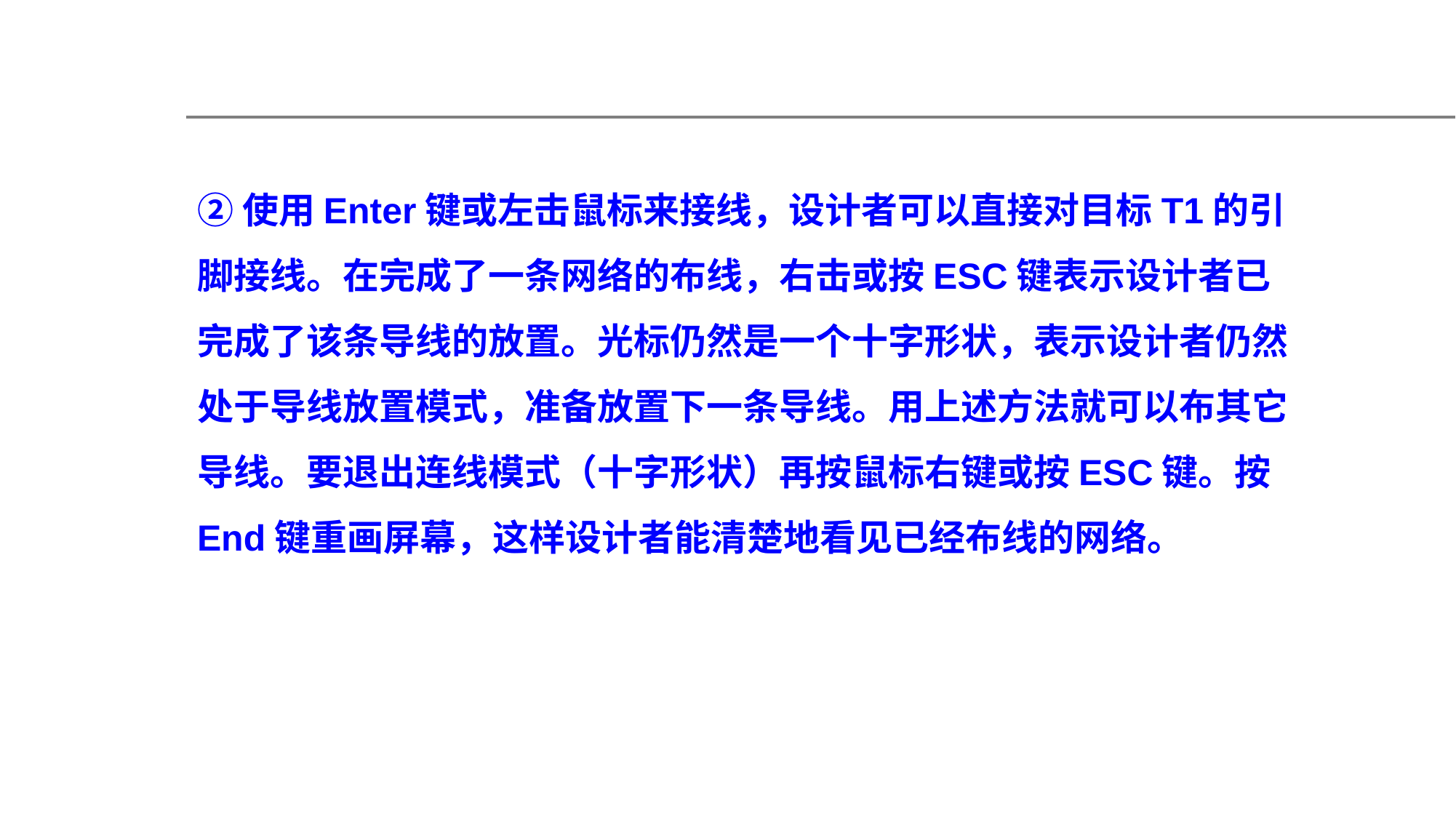

②使用Enter键或左击鼠标来接线，设计者可以直接对目标T1的引脚接线。在完成了一条网络的布线，右击或按ESC键表示设计者已完成了该条导线的放置。光标仍然是一个十字形状，表示设计者仍然处于导线放置模式，准备放置下一条导线。用上述方法就可以布其它导线。要退出连线模式（十字形状）再按鼠标右键或按ESC键。按End键重画屏幕，这样设计者能清楚地看见已经布线的网络。